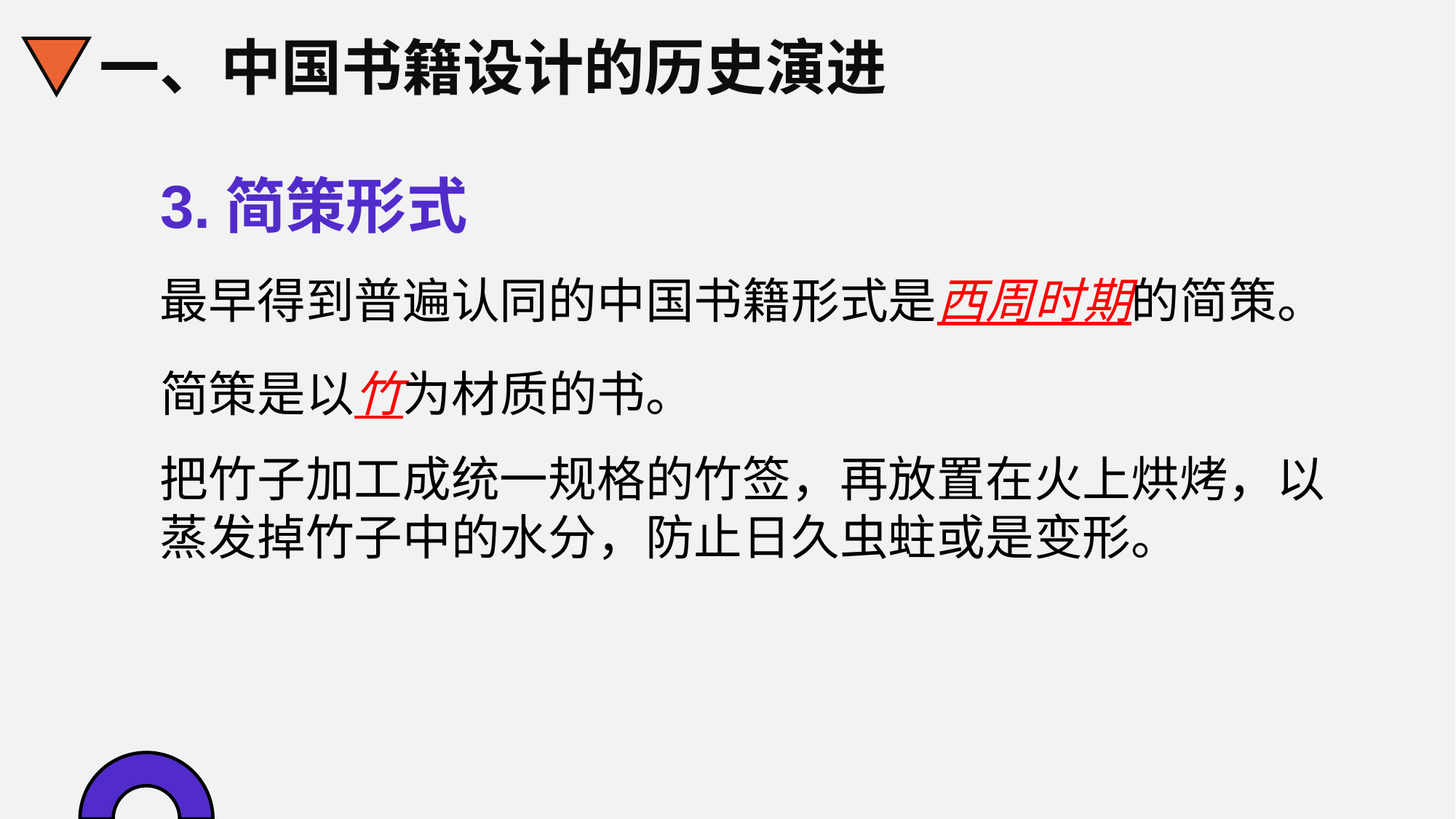

一、中国书籍设计的历史演进

3.简策形式
最早得到普遍认同的中国书籍形式是西周时期的简策。
简策是以竹为材质的书。
把竹子加工成统一规格的竹签，再放置在火上烘烤，以蒸发掉竹子中的水分，防止日久虫蛀或是变形。